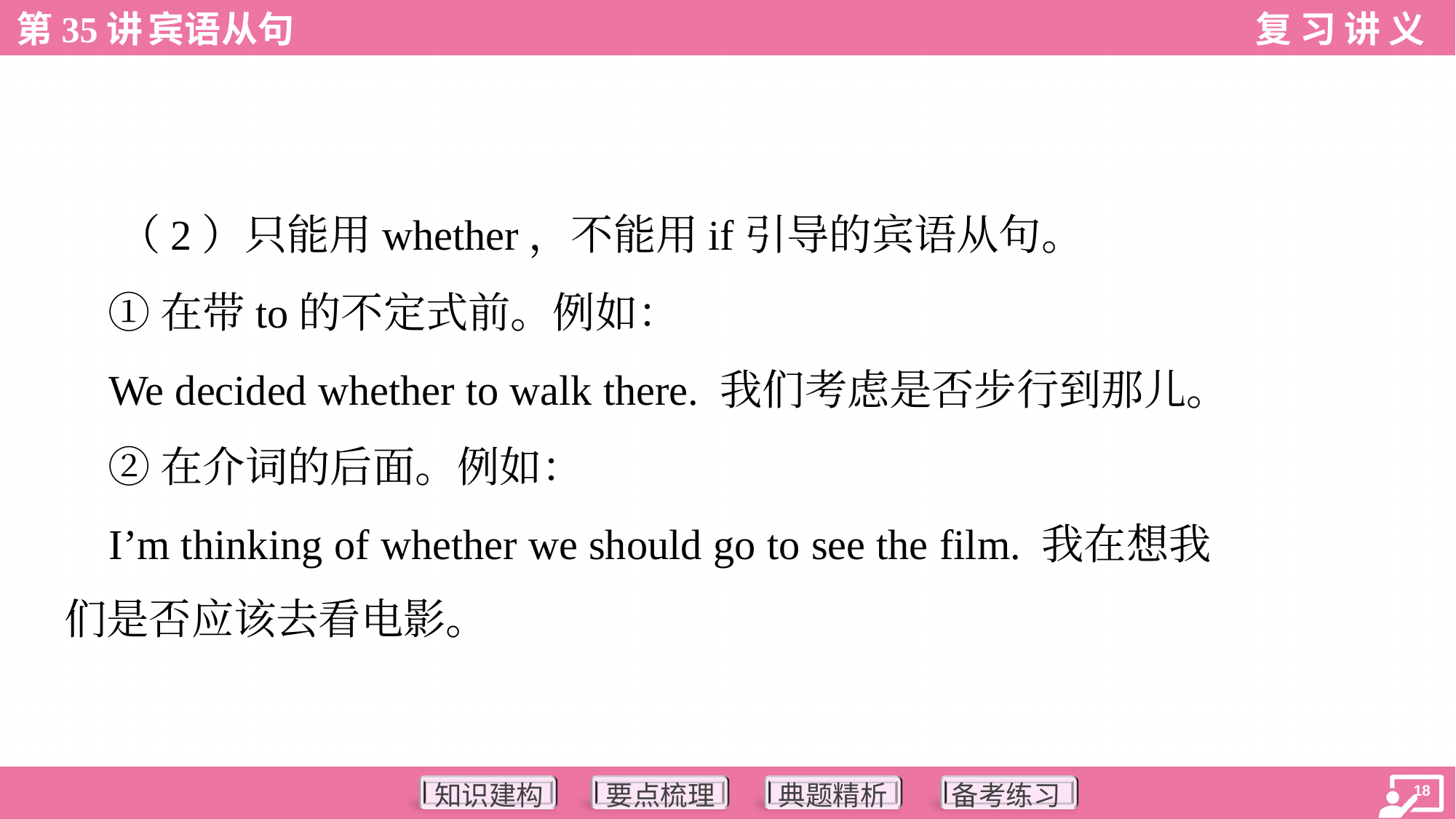

（2）只能用whether，不能用if引导的宾语从句。
    ①在带to的不定式前。例如：
    We decided whether to walk there. 我们考虑是否步行到那儿。
    ②在介词的后面。例如：
    I’m thinking of whether we should go to see the film. 我在想我
们是否应该去看电影。